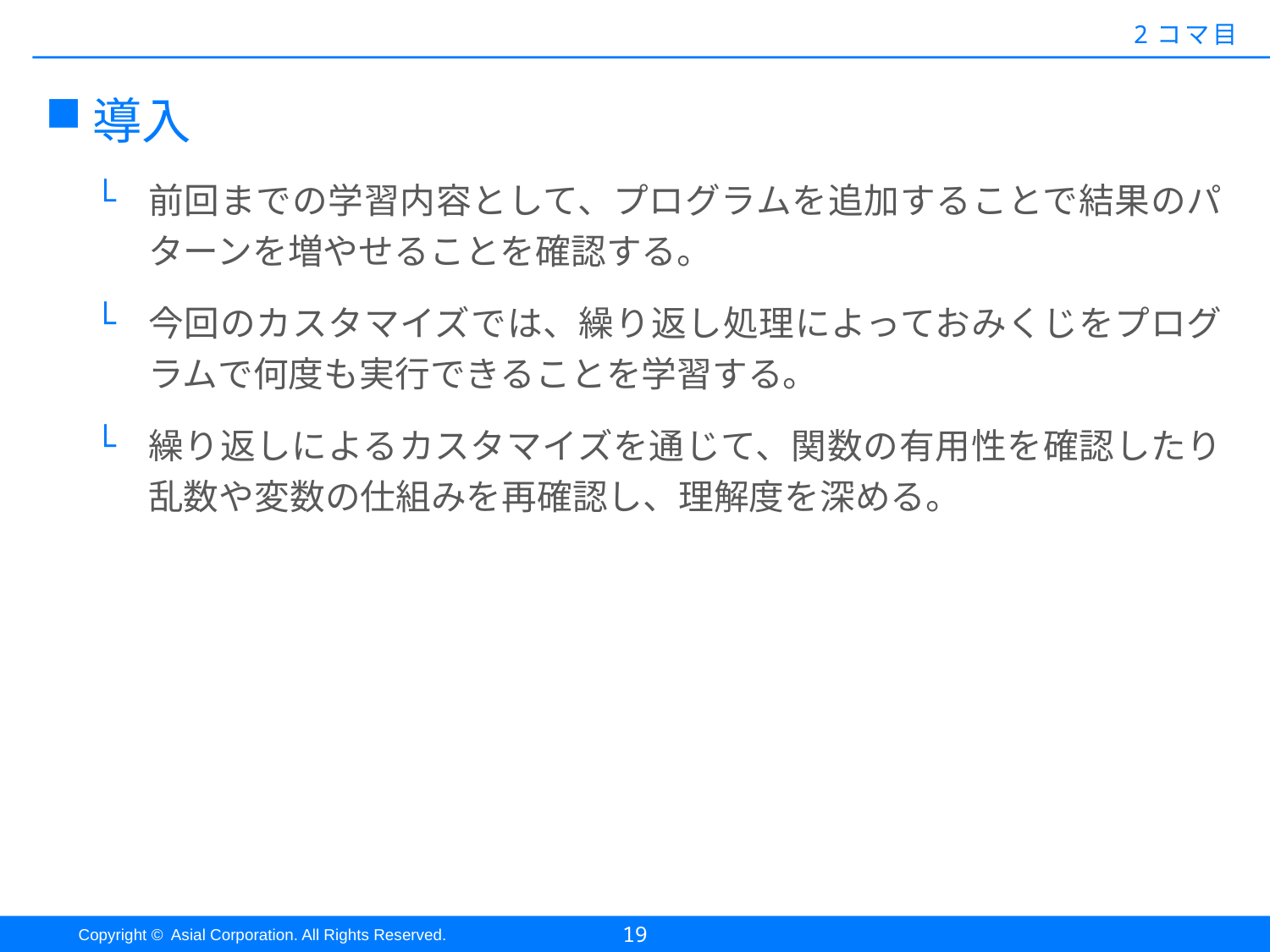

#
2コマ目
導入
前回までの学習内容として、プログラムを追加することで結果のパターンを増やせることを確認する。
今回のカスタマイズでは、繰り返し処理によっておみくじをプログラムで何度も実行できることを学習する。
繰り返しによるカスタマイズを通じて、関数の有用性を確認したり乱数や変数の仕組みを再確認し、理解度を深める。
19